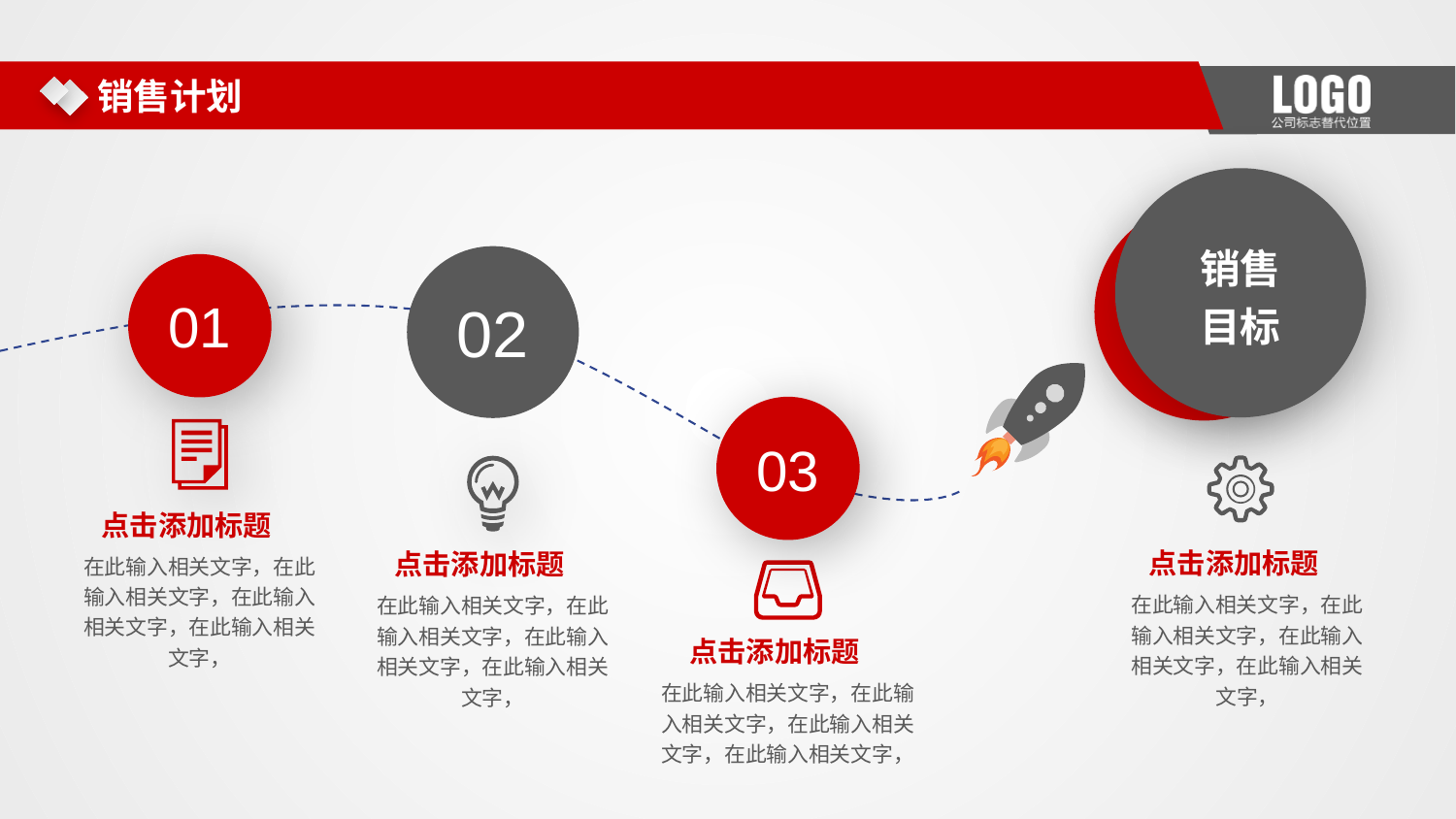

销售计划

销售
目标

02
01

03

点击添加标题
点击添加标题
点击添加标题
在此输入相关文字，在此输入相关文字，在此输入相关文字，在此输入相关文字，

在此输入相关文字，在此输入相关文字，在此输入相关文字，在此输入相关文字，
在此输入相关文字，在此输入相关文字，在此输入相关文字，在此输入相关文字，
点击添加标题
在此输入相关文字，在此输入相关文字，在此输入相关文字，在此输入相关文字，